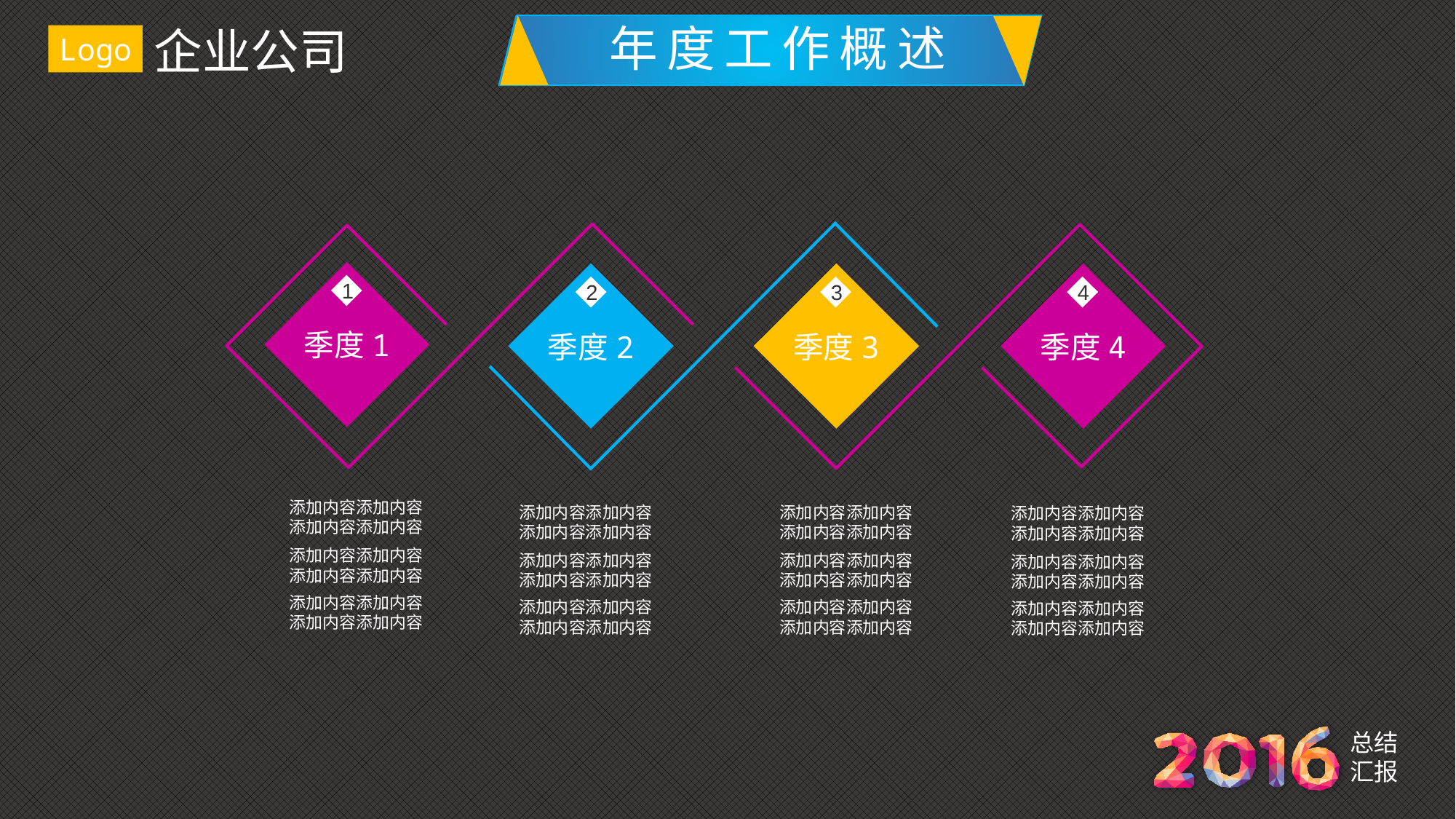

年度工作概述

季度1
季度2
季度3
季度4
1
2
3
4
添加内容添加内容
添加内容添加内容
添加内容添加内容
添加内容添加内容
添加内容添加内容
添加内容添加内容
添加内容添加内容
添加内容添加内容
添加内容添加内容
添加内容添加内容
添加内容添加内容
添加内容添加内容
添加内容添加内容
添加内容添加内容
添加内容添加内容
添加内容添加内容
添加内容添加内容
添加内容添加内容
添加内容添加内容
添加内容添加内容
添加内容添加内容
添加内容添加内容
添加内容添加内容
添加内容添加内容